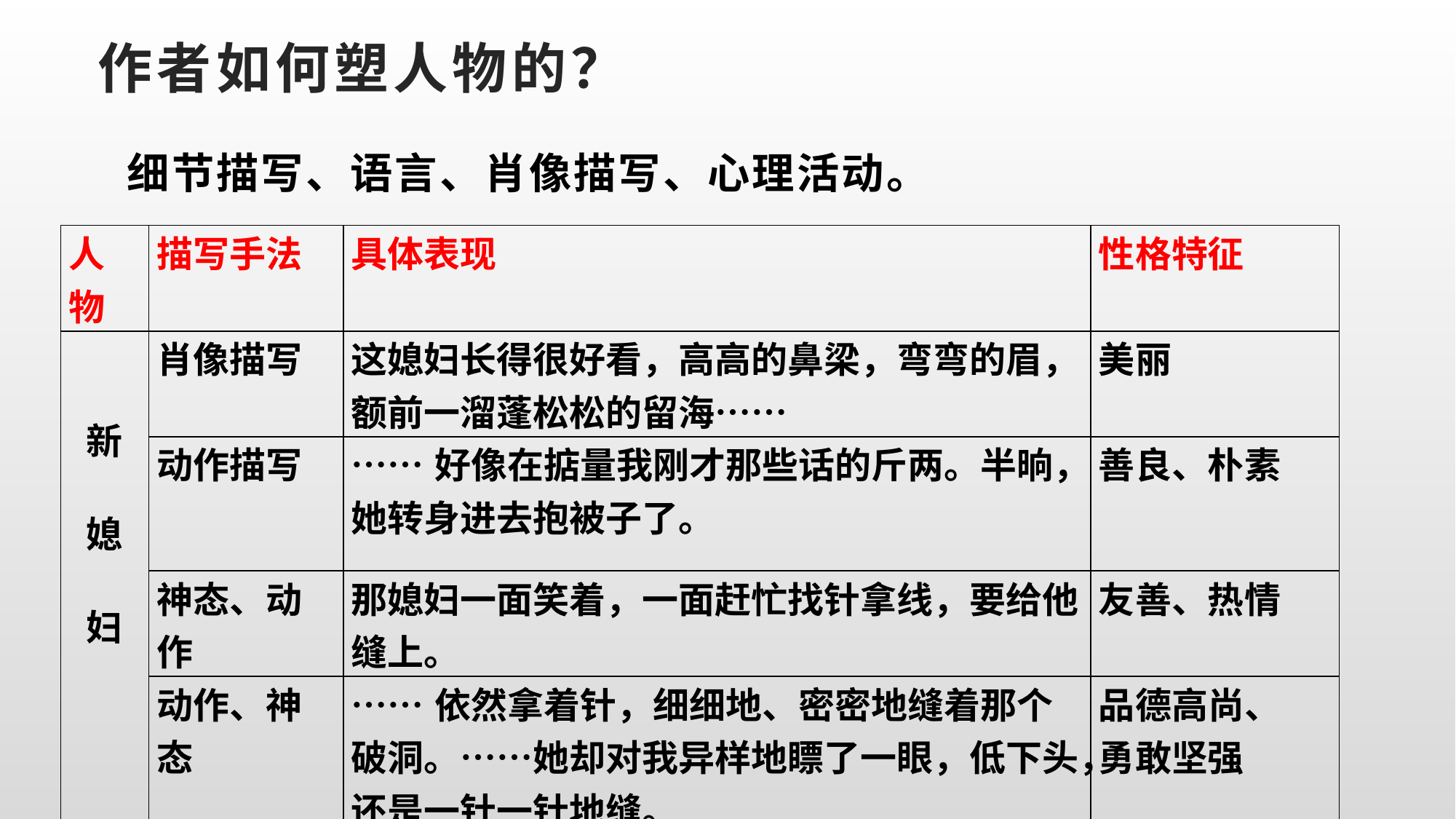

# 作者如何塑人物的？
细节描写、语言、肖像描写、心理活动。
| 人物 | 描写手法 | 具体表现 | 性格特征 |
| --- | --- | --- | --- |
| 新 媳 妇 | 肖像描写 | 这媳妇长得很好看，高高的鼻梁，弯弯的眉，额前一溜蓬松松的留海…… | 美丽 |
|  | 动作描写 | ……好像在掂量我刚才那些话的斤两。半晌，她转身进去抱被子了。 | 善良、朴素 |
|  | 神态、动作 | 那媳妇一面笑着，一面赶忙找针拿线，要给他缝上。 | 友善、热情 |
|  | 动作、神态 | ……依然拿着针，细细地、密密地缝着那个破洞。……她却对我异样地瞟了一眼，低下头，还是一针一针地缝。 | 品德高尚、 勇敢坚强 |